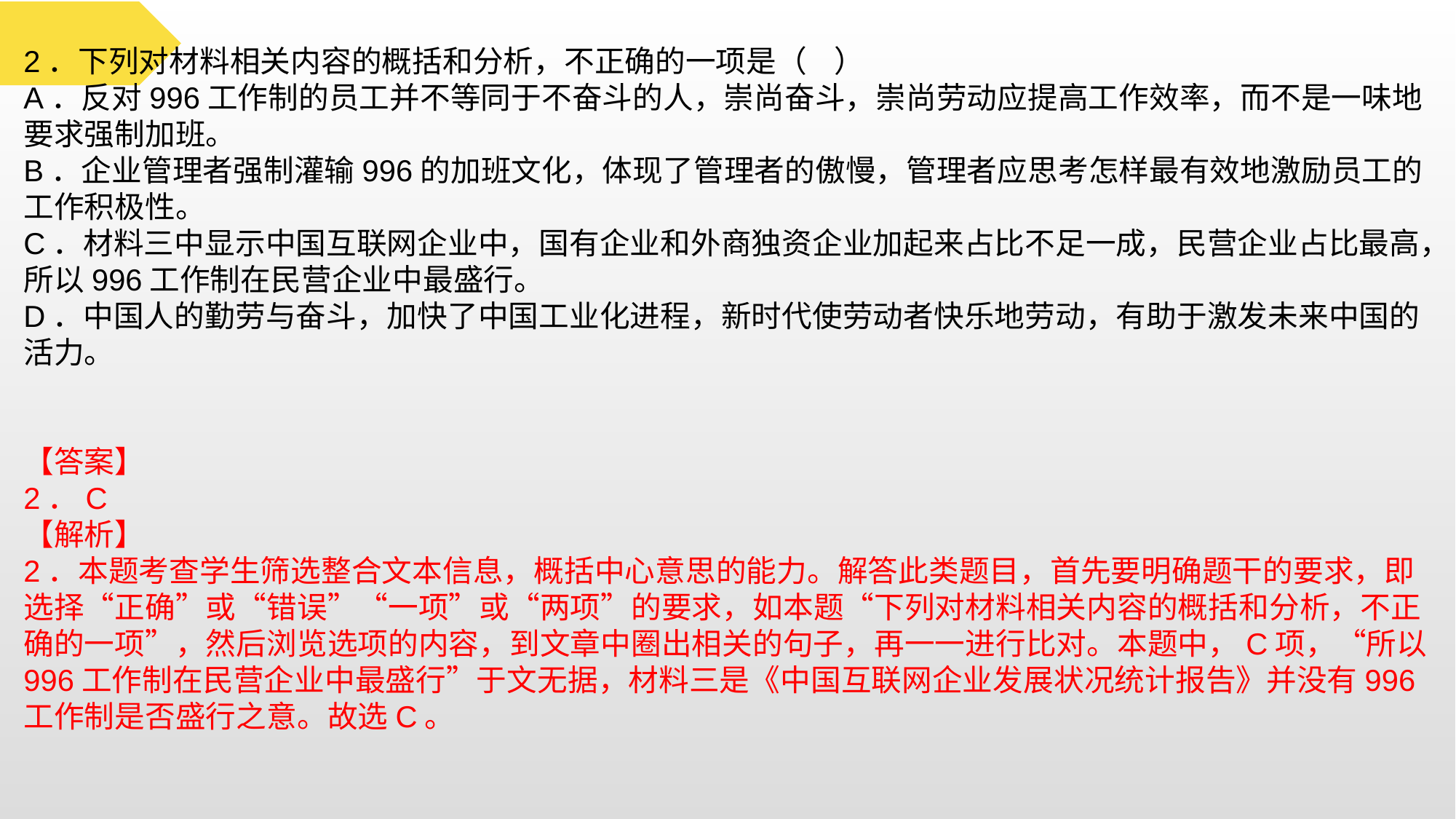

2．下列对材料相关内容的概括和分析，不正确的一项是（    ）
A．反对996工作制的员工并不等同于不奋斗的人，崇尚奋斗，崇尚劳动应提高工作效率，而不是一味地要求强制加班。
B．企业管理者强制灌输996的加班文化，体现了管理者的傲慢，管理者应思考怎样最有效地激励员工的工作积极性。
C．材料三中显示中国互联网企业中，国有企业和外商独资企业加起来占比不足一成，民营企业占比最高，所以996工作制在民营企业中最盛行。
D．中国人的勤劳与奋斗，加快了中国工业化进程，新时代使劳动者快乐地劳动，有助于激发未来中国的活力。

【答案】
2．C
【解析】
2．本题考查学生筛选整合文本信息，概括中心意思的能力。解答此类题目，首先要明确题干的要求，即选择“正确”或“错误”“一项”或“两项”的要求，如本题“下列对材料相关内容的概括和分析，不正确的一项”，然后浏览选项的内容，到文章中圈出相关的句子，再一一进行比对。本题中，C项，“所以996工作制在民营企业中最盛行”于文无据，材料三是《中国互联网企业发展状况统计报告》并没有996工作制是否盛行之意。故选C。